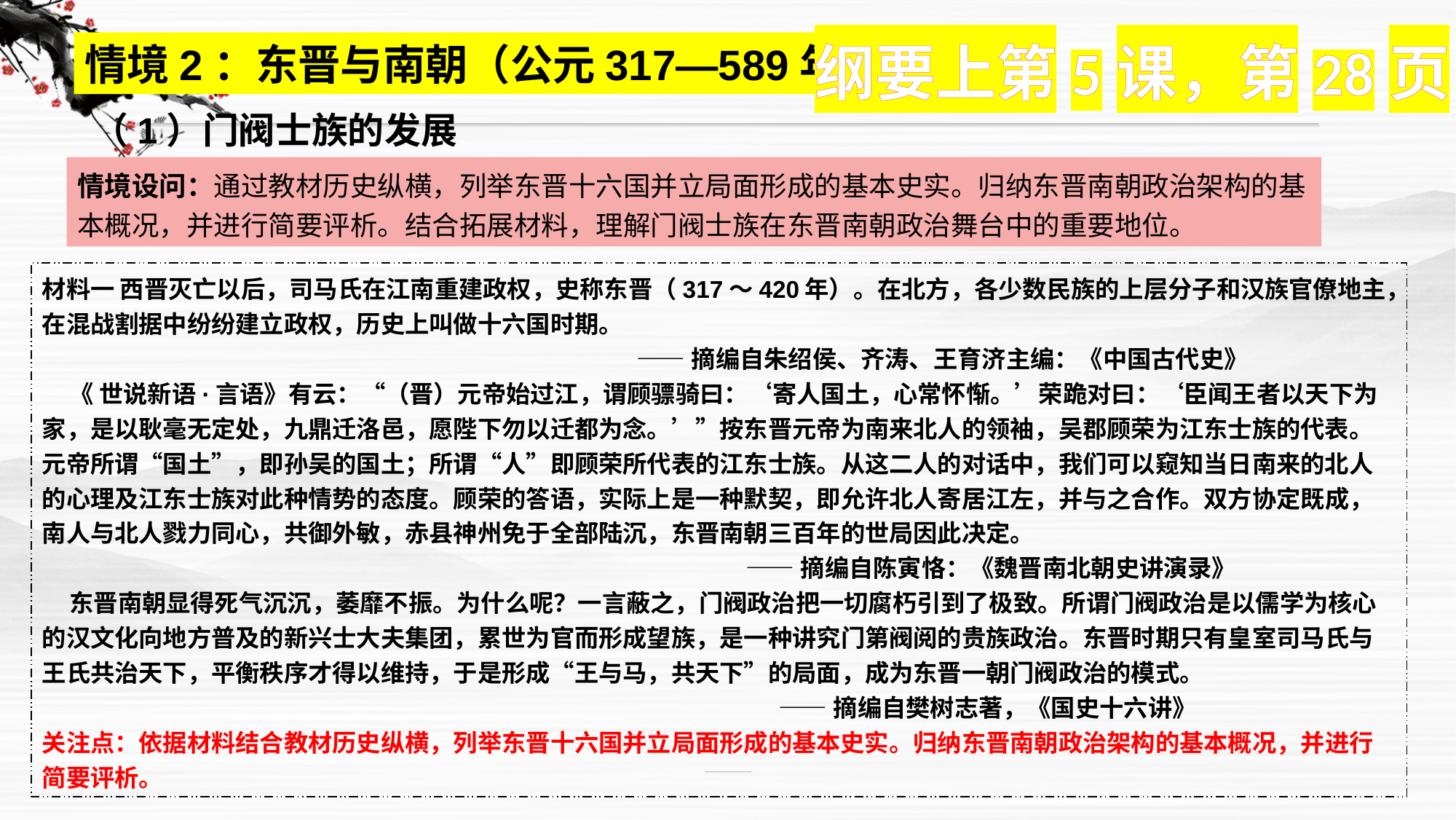

纲要上第5课，第28页
情境2：东晋与南朝（公元317—589年）
（1）门阀士族的发展
情境设问：通过教材历史纵横，列举东晋十六国并立局面形成的基本史实。归纳东晋南朝政治架构的基本概况，并进行简要评析。结合拓展材料，理解门阀士族在东晋南朝政治舞台中的重要地位。
材料一 西晋灭亡以后，司马氏在江南重建政权，史称东晋（317～420年）。在北方，各少数民族的上层分子和汉族官僚地主，在混战割据中纷纷建立政权，历史上叫做十六国时期。
                                                                                                             ——摘编自朱绍侯、齐涛、王育济主编：《中国古代史》
    《 世说新语·言语》有云：“（晋）元帝始过江，谓顾骠骑曰：‘寄人国土，心常怀惭。’荣跪对曰：‘臣闻王者以天下为家，是以耿毫无定处，九鼎迁洛邑，愿陛下勿以迁都为念。’”按东晋元帝为南来北人的领袖，吴郡顾荣为江东士族的代表。元帝所谓“国土”，即孙吴的国土；所谓“人”即顾荣所代表的江东士族。从这二人的对话中，我们可以窥知当日南来的北人的心理及江东士族对此种情势的态度。顾荣的答语，实际上是一种默契，即允许北人寄居江左，并与之合作。双方协定既成，南人与北人戮力同心，共御外敏，赤县神州免于全部陆沉，东晋南朝三百年的世局因此决定。
                                                                                                                                 ——摘编自陈寅恪：《魏晋南北朝史讲演录》
    东晋南朝显得死气沉沉，萎靡不振。为什么呢？一言蔽之，门阀政治把一切腐朽引到了极致。所谓门阀政治是以儒学为核心的汉文化向地方普及的新兴士大夫集团，累世为官而形成望族，是一种讲究门第阀阅的贵族政治。东晋时期只有皇室司马氏与王氏共治天下，平衡秩序才得以维持，于是形成“王与马，共天下”的局面，成为东晋一朝门阀政治的模式。
                                                                                                                                       ——摘编自樊树志著，《国史十六讲》
关注点：依据材料结合教材历史纵横，列举东晋十六国并立局面形成的基本史实。归纳东晋南朝政治架构的基本概况，并进行简要评析。